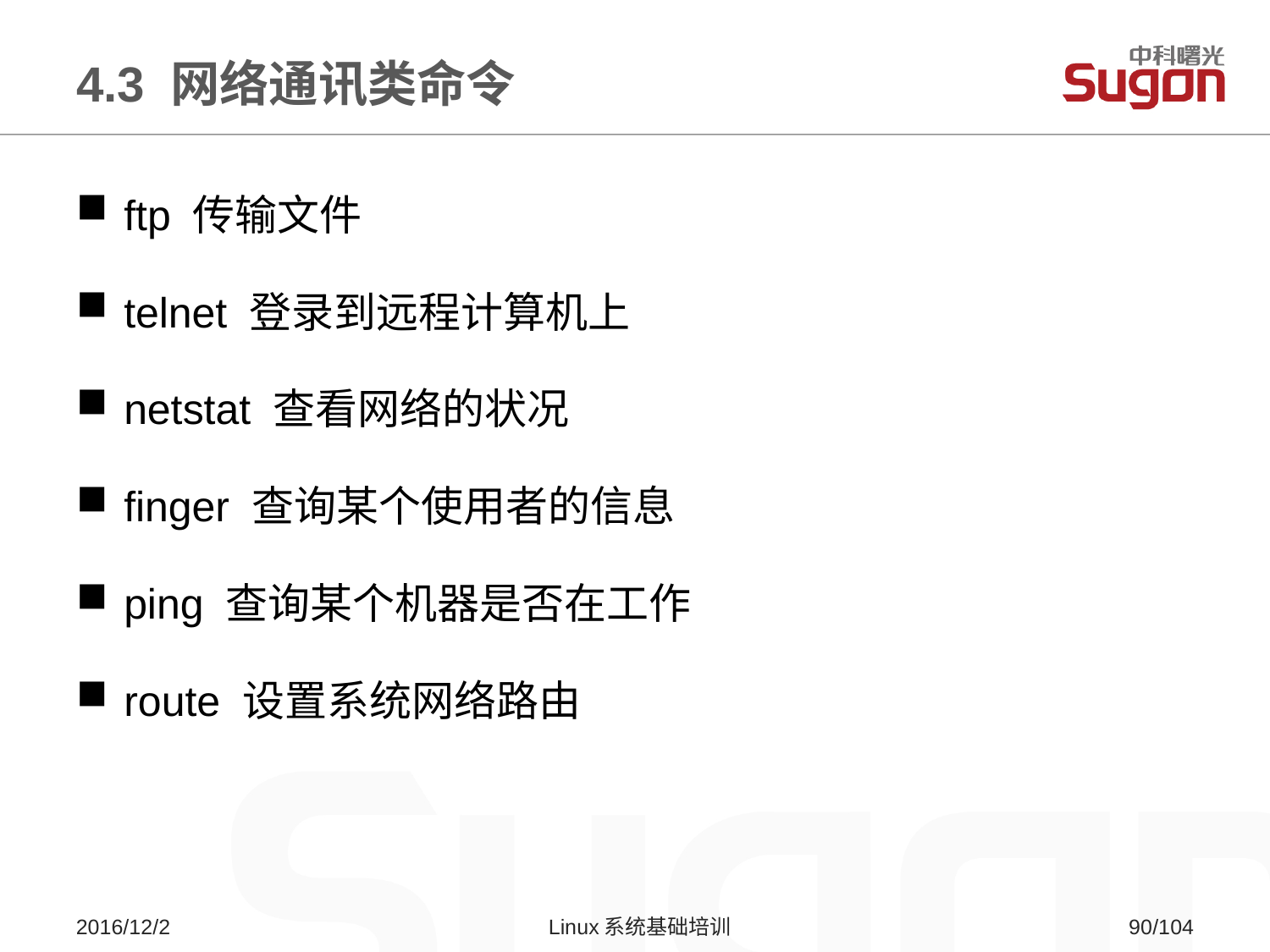

# 4.3 网络通讯类命令
ftp 传输文件
telnet 登录到远程计算机上
netstat 查看网络的状况
finger 查询某个使用者的信息
ping 查询某个机器是否在工作
route 设置系统网络路由